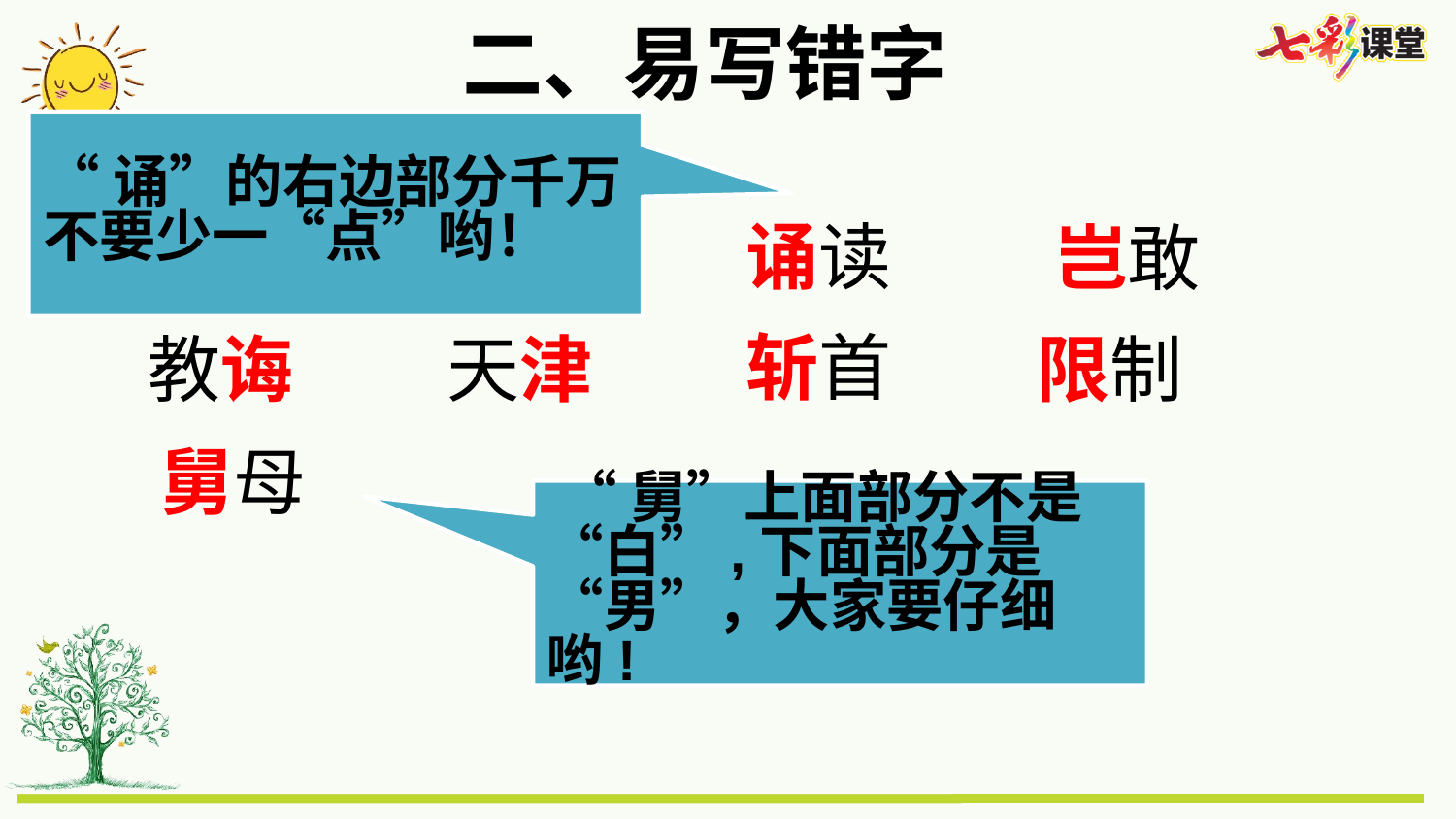

二、易写错字
“诵”的右边部分千万不要少一“点”哟！
无耻
谓语
诵读
岂敢
斩首
天津
教诲
限制
舅母
 “舅”上面部分不是“白”,下面部分是“男”，大家要仔细哟!